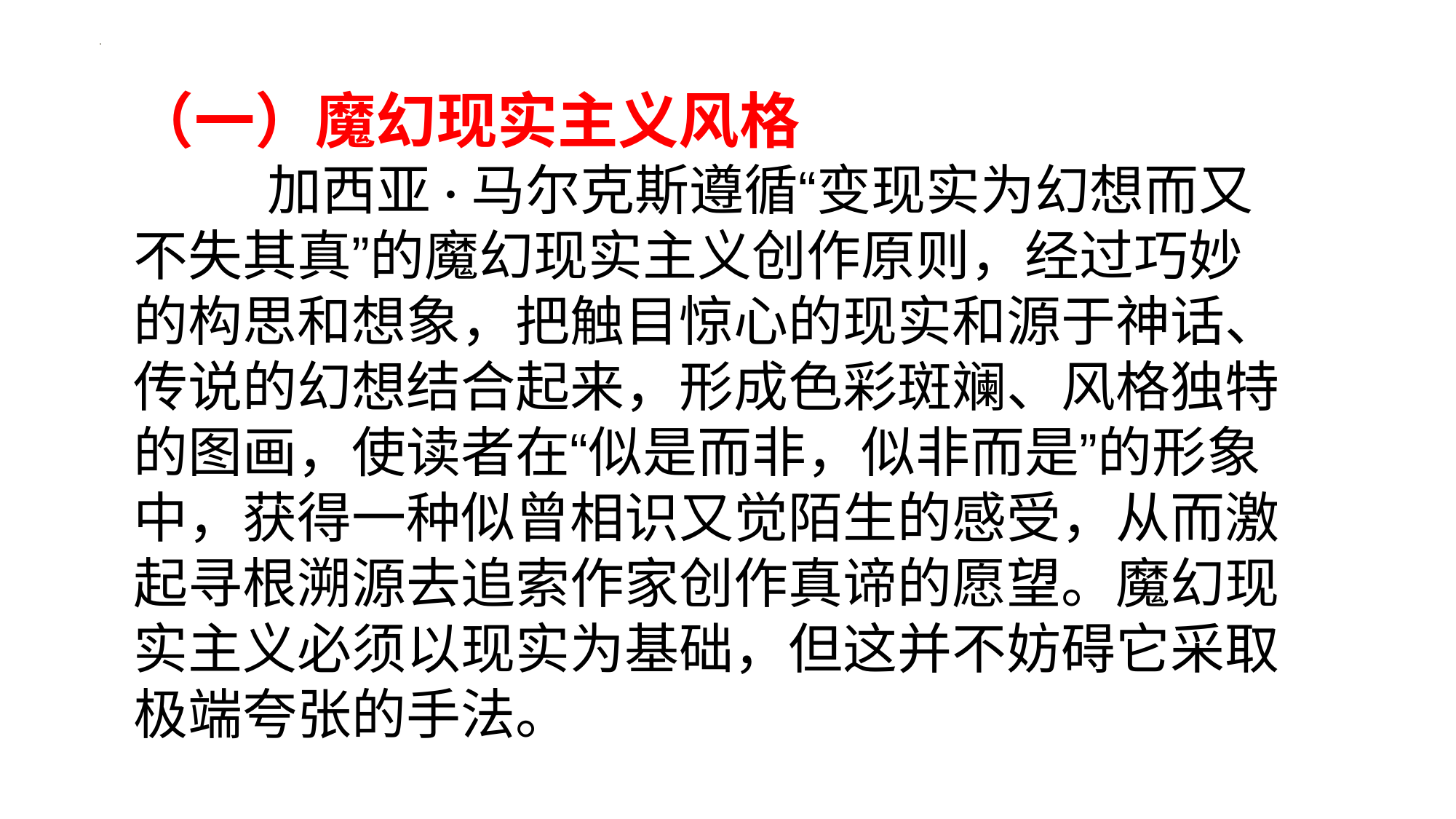

（一）魔幻现实主义风格
        加西亚·马尔克斯遵循“变现实为幻想而又不失其真”的魔幻现实主义创作原则，经过巧妙的构思和想象，把触目惊心的现实和源于神话、传说的幻想结合起来，形成色彩斑斓、风格独特的图画，使读者在“似是而非，似非而是”的形象中，获得一种似曾相识又觉陌生的感受，从而激起寻根溯源去追索作家创作真谛的愿望。魔幻现实主义必须以现实为基础，但这并不妨碍它采取极端夸张的手法。